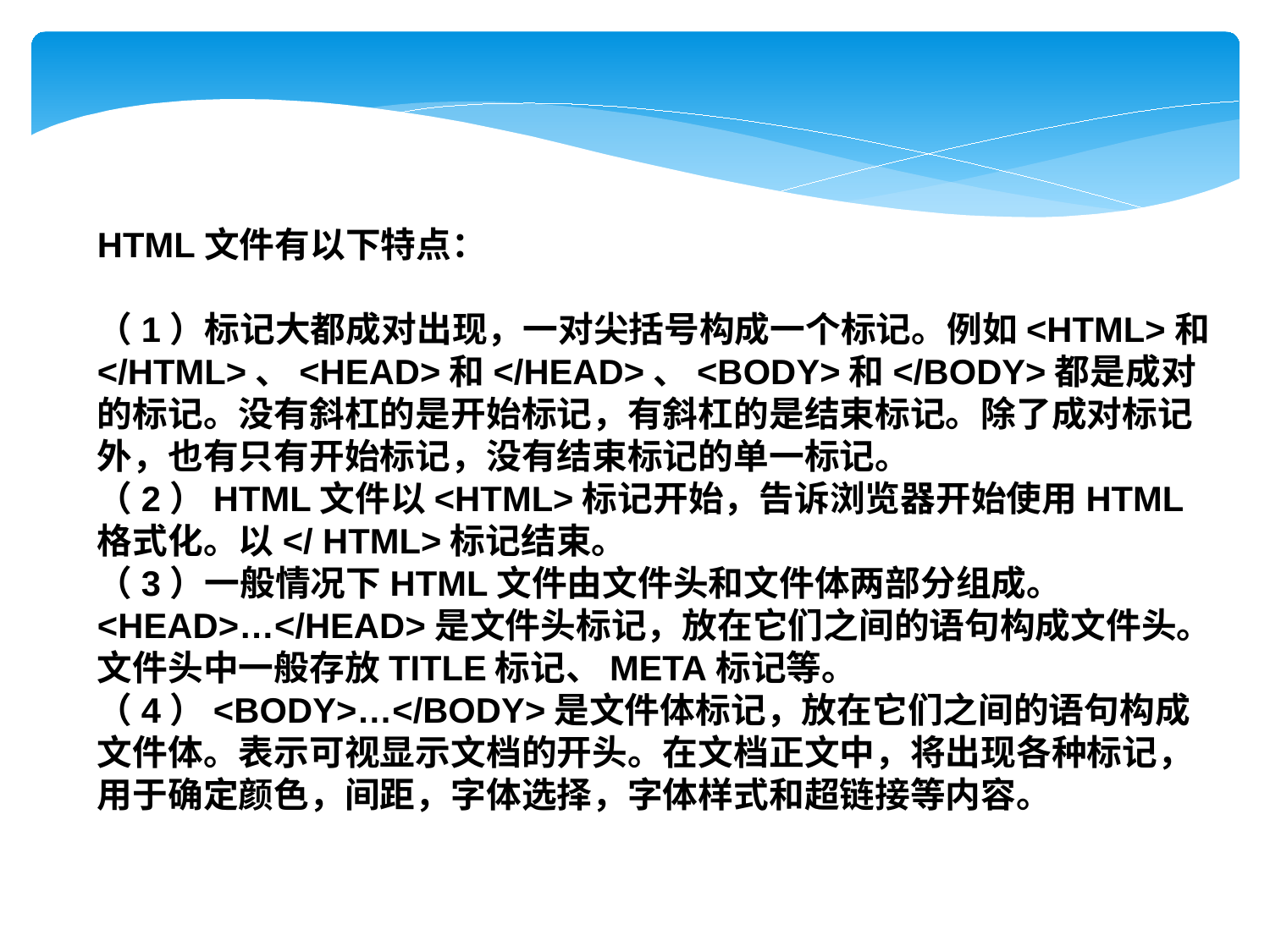

HTML文件有以下特点：

（1）标记大都成对出现，一对尖括号构成一个标记。例如<HTML>和</HTML>、<HEAD>和</HEAD>、<BODY>和</BODY>都是成对的标记。没有斜杠的是开始标记，有斜杠的是结束标记。除了成对标记外，也有只有开始标记，没有结束标记的单一标记。
（2）HTML文件以<HTML>标记开始，告诉浏览器开始使用HTML格式化。以</ HTML>标记结束。
（3）一般情况下HTML文件由文件头和文件体两部分组成。
<HEAD>…</HEAD>是文件头标记，放在它们之间的语句构成文件头。文件头中一般存放TITLE标记、META标记等。
（4）<BODY>…</BODY>是文件体标记，放在它们之间的语句构成文件体。表示可视显示文档的开头。在文档正文中，将出现各种标记，用于确定颜色，间距，字体选择，字体样式和超链接等内容。